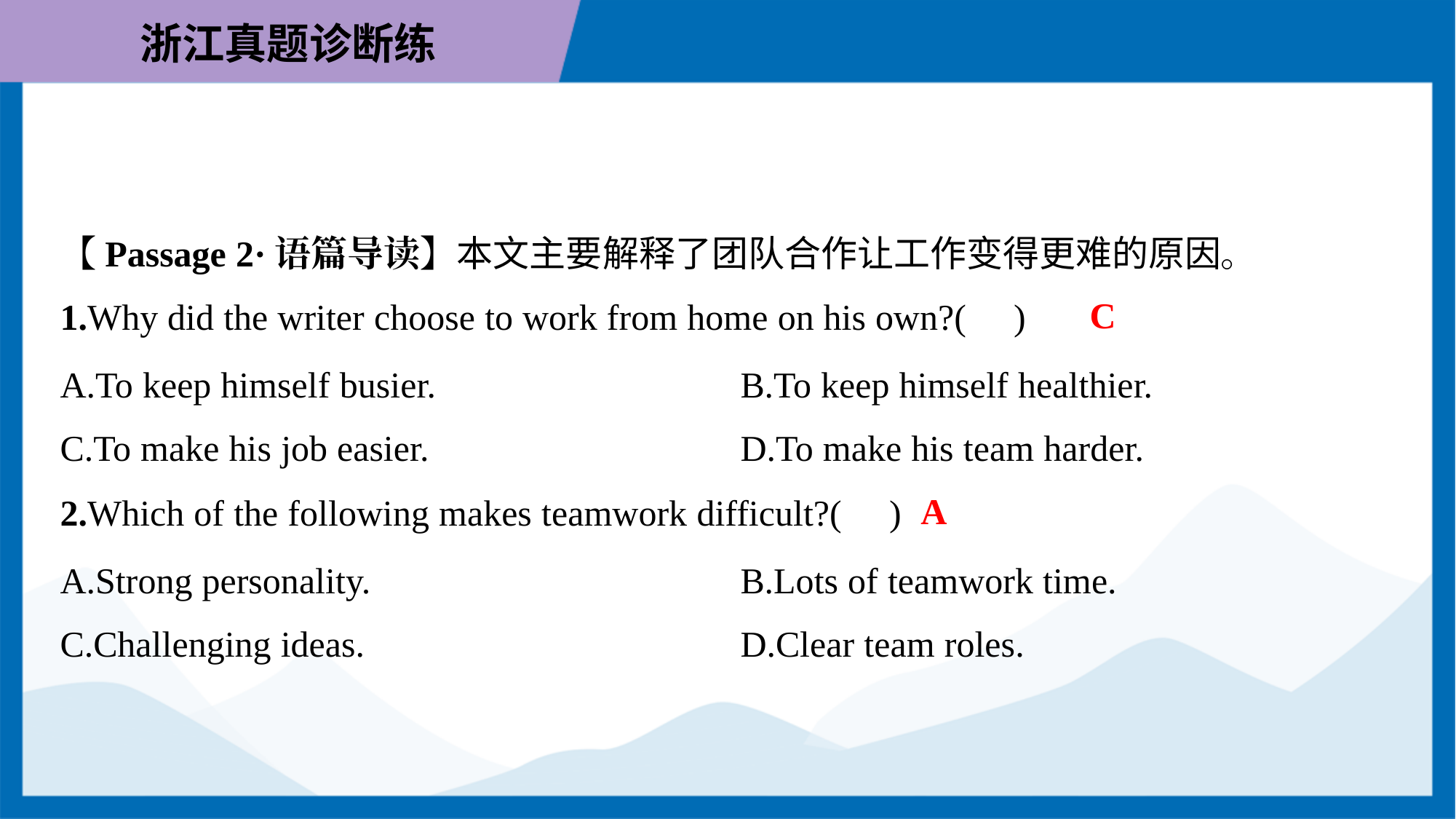

【Passage 2·语篇导读】本文主要解释了团队合作让工作变得更难的原因。
C
1.Why did the writer choose to work from home on his own?(     )
A.To keep himself busier.	B.To keep himself healthier.
C.To make his job easier.	D.To make his team harder.
A
2.Which of the following makes teamwork difficult?(     )
A.Strong personality.	B.Lots of teamwork time.
C.Challenging ideas.	D.Clear team roles.